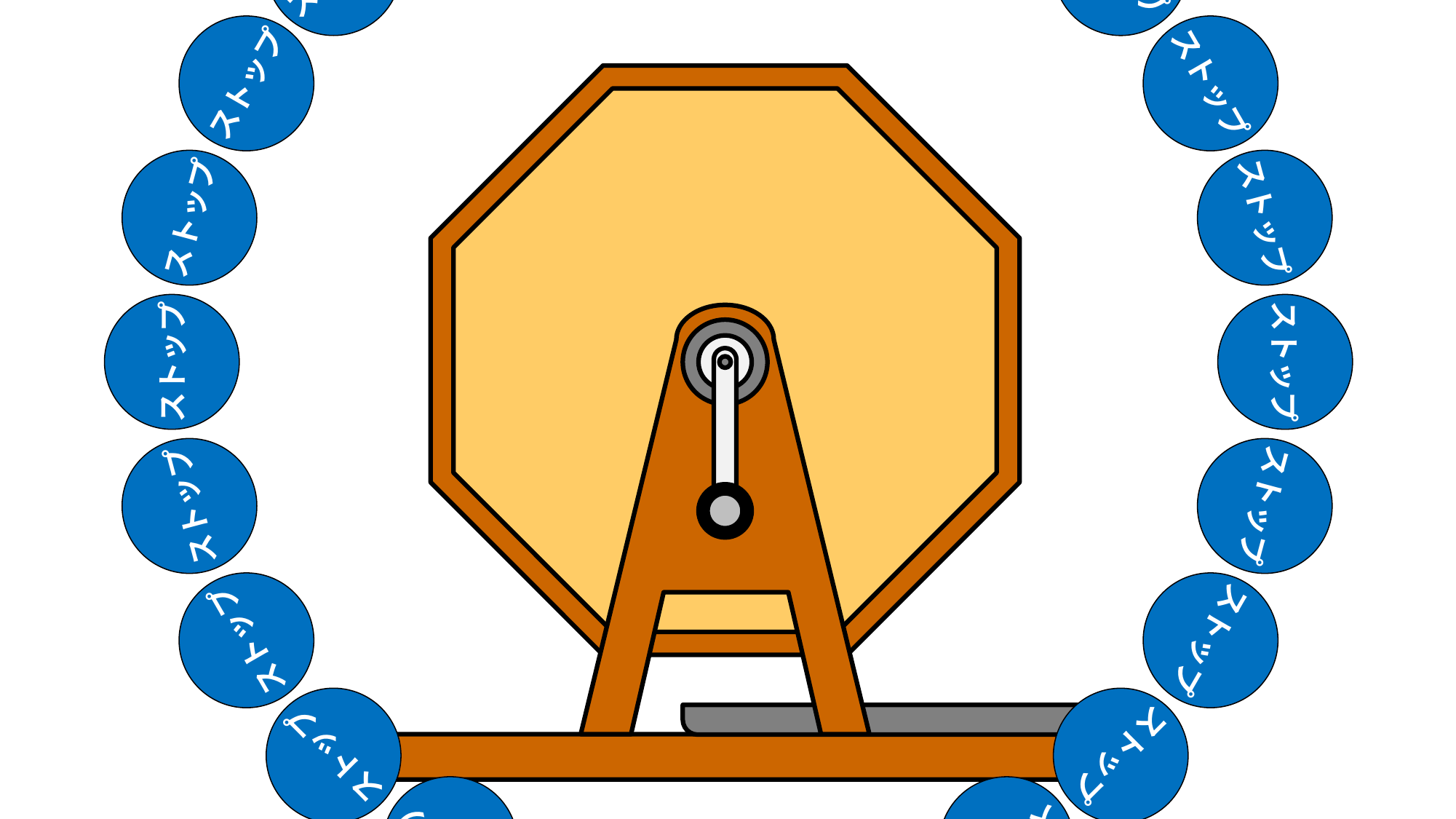

ストップ
ストップ
ストップ
ストップ
ストップ
ストップ
ストップ
ストップ
ストップ
ストップ
ストップ
ストップ
ストップ
ストップ
ストップ
ストップ
ストップ
ストップ
ストップ
ストップ
ストップ
ストップ
ストップ
ストップ